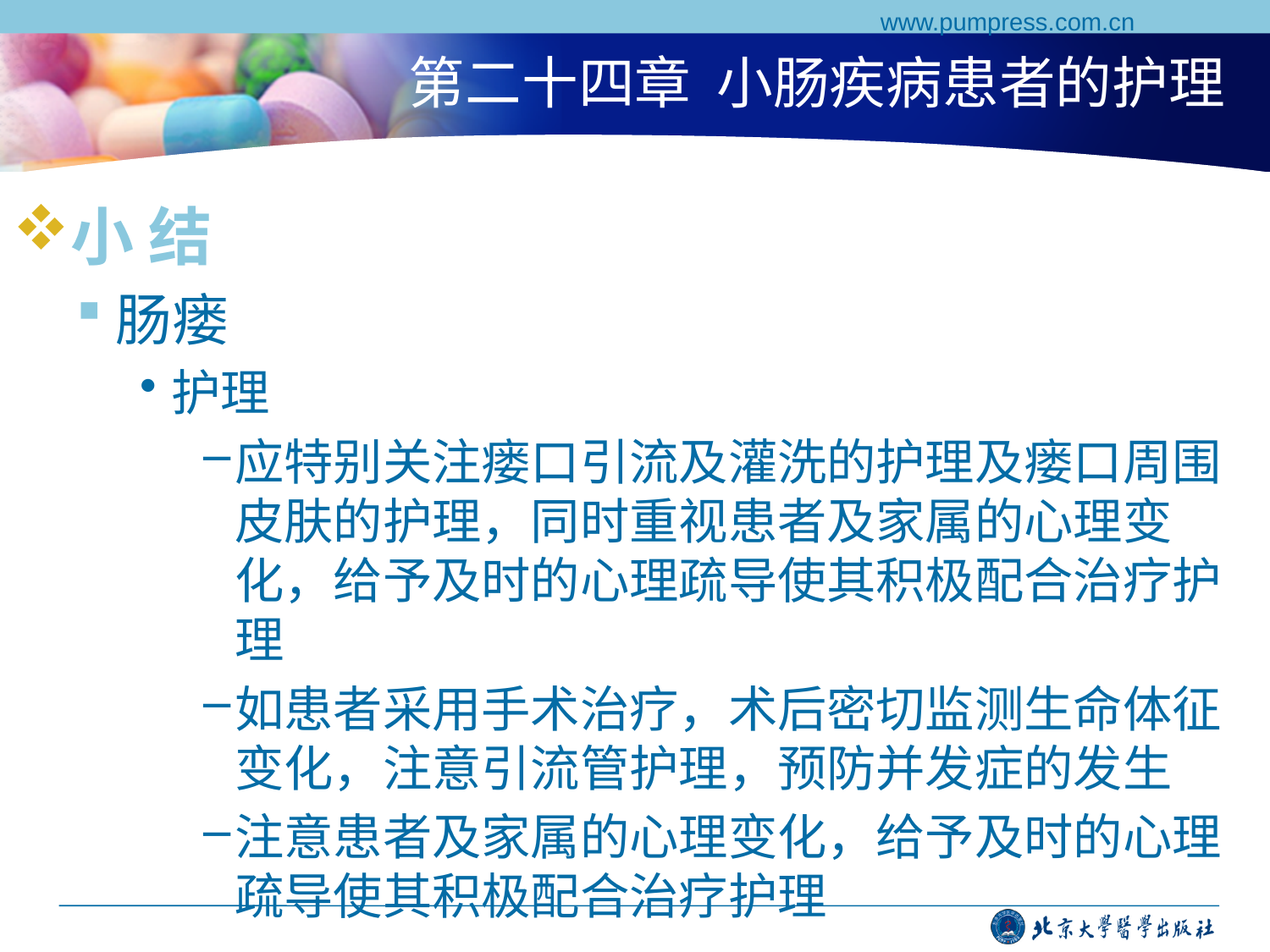

www.pumpress.com.cn
# 第二十四章  小肠疾病患者的护理
小 结
肠瘘
护理
应特别关注瘘口引流及灌洗的护理及瘘口周围皮肤的护理，同时重视患者及家属的心理变化，给予及时的心理疏导使其积极配合治疗护理
如患者采用手术治疗，术后密切监测生命体征变化，注意引流管护理，预防并发症的发生
注意患者及家属的心理变化，给予及时的心理疏导使其积极配合治疗护理